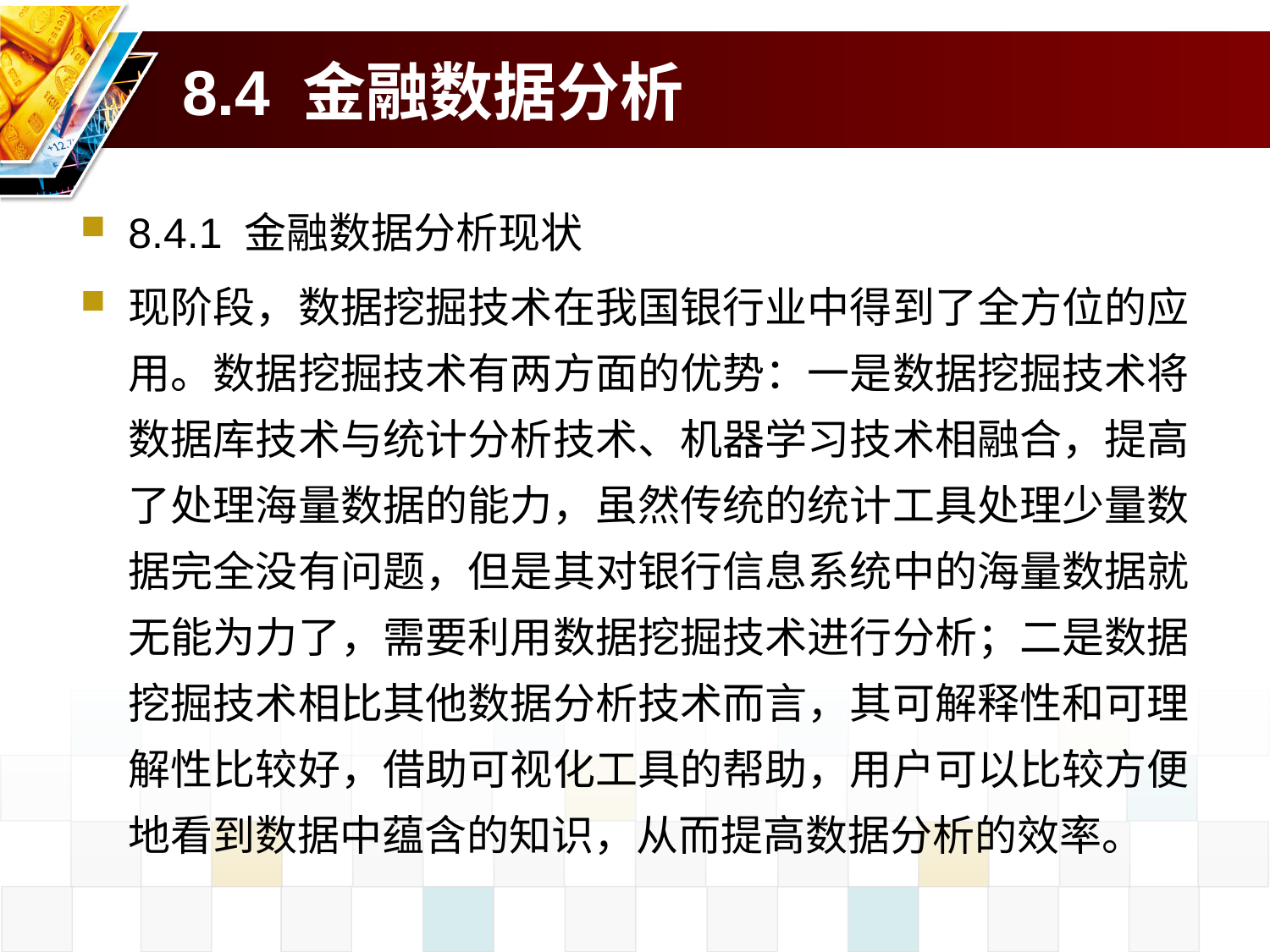

# 8.4 金融数据分析
8.4.1 金融数据分析现状
现阶段，数据挖掘技术在我国银行业中得到了全方位的应用。数据挖掘技术有两方面的优势：一是数据挖掘技术将数据库技术与统计分析技术、机器学习技术相融合，提高了处理海量数据的能力，虽然传统的统计工具处理少量数据完全没有问题，但是其对银行信息系统中的海量数据就无能为力了，需要利用数据挖掘技术进行分析；二是数据挖掘技术相比其他数据分析技术而言，其可解释性和可理解性比较好，借助可视化工具的帮助，用户可以比较方便地看到数据中蕴含的知识，从而提高数据分析的效率。